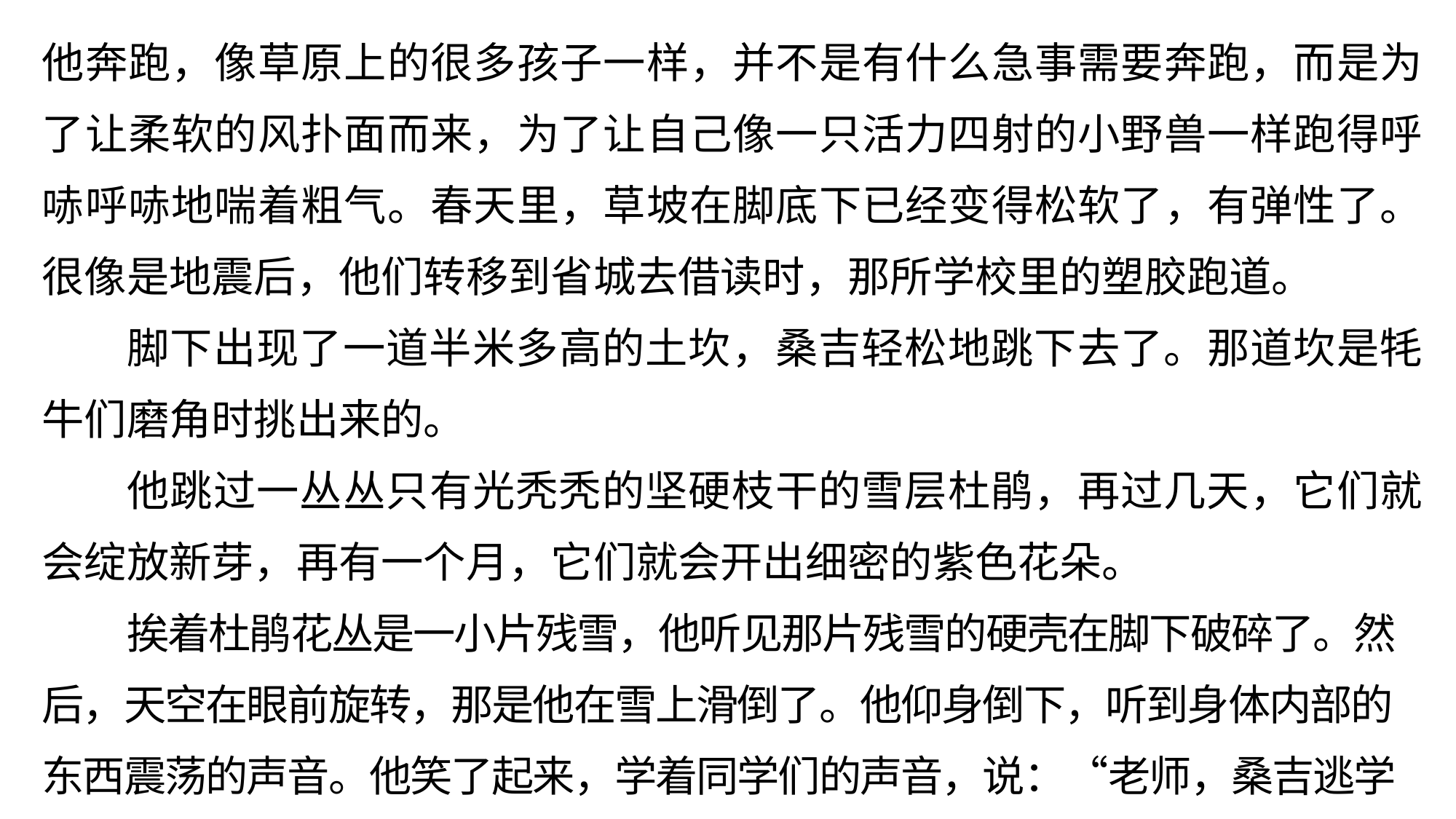

他奔跑，像草原上的很多孩子一样，并不是有什么急事需要奔跑，而是为了让柔软的风扑面而来，为了让自己像一只活力四射的小野兽一样跑得呼哧呼哧地喘着粗气。春天里，草坡在脚底下已经变得松软了，有弹性了。很像是地震后，他们转移到省城去借读时，那所学校里的塑胶跑道。
脚下出现了一道半米多高的土坎，桑吉轻松地跳下去了。那道坎是牦牛们磨角时挑出来的。
他跳过一丛丛只有光秃秃的坚硬枝干的雪层杜鹃，再过几天，它们就会绽放新芽，再有一个月，它们就会开出细密的紫色花朵。
挨着杜鹃花丛是一小片残雪，他听见那片残雪的硬壳在脚下破碎了。然后，天空在眼前旋转，那是他在雪上滑倒了。他仰身倒下，听到身体内部的东西震荡的声音。他笑了起来，学着同学们的声音，说：“老师，桑吉逃学了。”